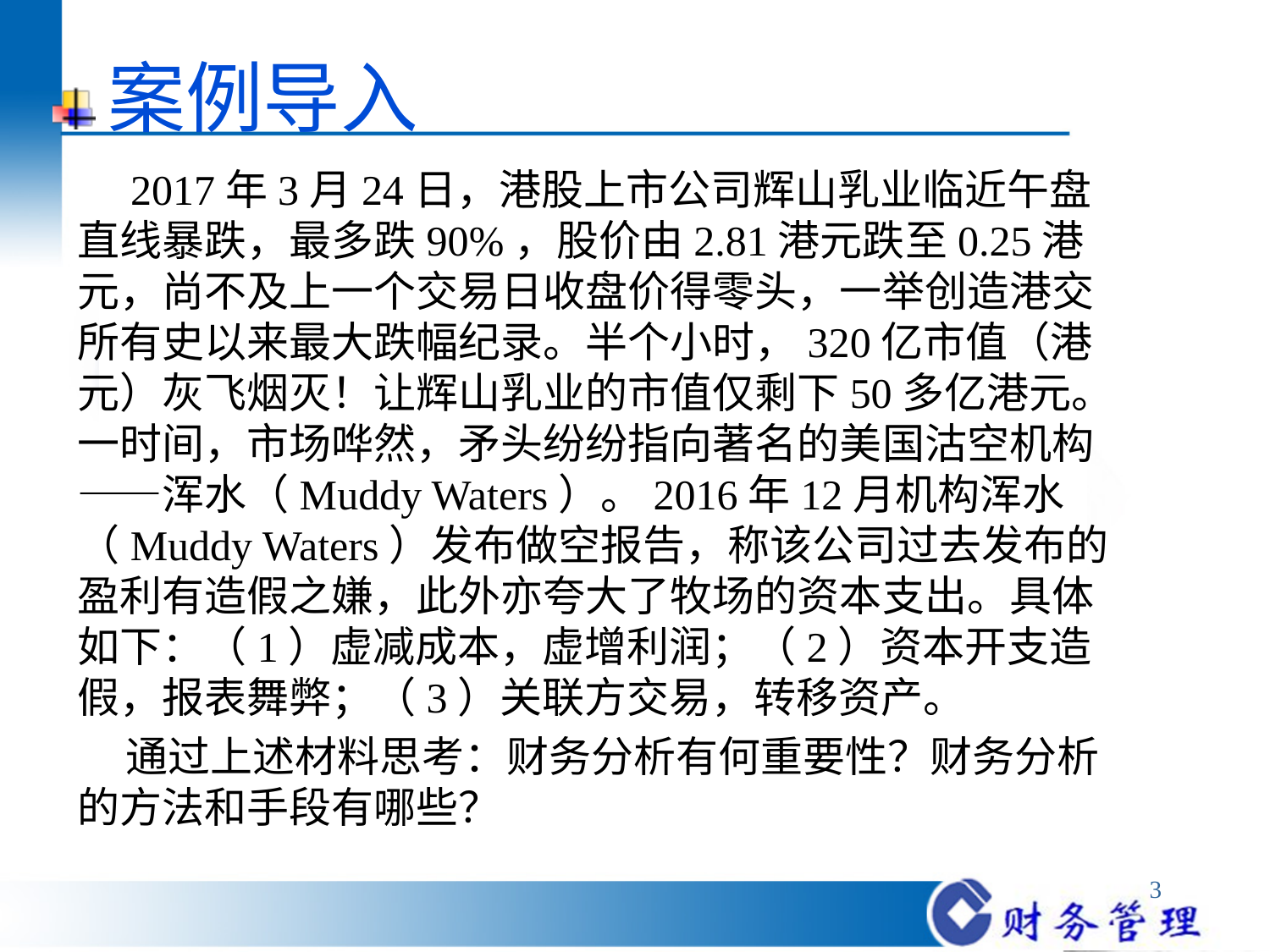

# 案例导入
     2017年3月24日，港股上市公司辉山乳业临近午盘直线暴跌，最多跌90%，股价由2.81港元跌至0.25港元，尚不及上一个交易日收盘价得零头，一举创造港交所有史以来最大跌幅纪录。半个小时，320亿市值（港元）灰飞烟灭！让辉山乳业的市值仅剩下50多亿港元。一时间，市场哗然，矛头纷纷指向著名的美国沽空机构——浑水（Muddy Waters）。2016年12月机构浑水（Muddy Waters）发布做空报告，称该公司过去发布的盈利有造假之嫌，此外亦夸大了牧场的资本支出。具体如下：（1）虚减成本，虚增利润；（2）资本开支造假，报表舞弊；（3）关联方交易，转移资产。
    通过上述材料思考：财务分析有何重要性？财务分析的方法和手段有哪些？

3